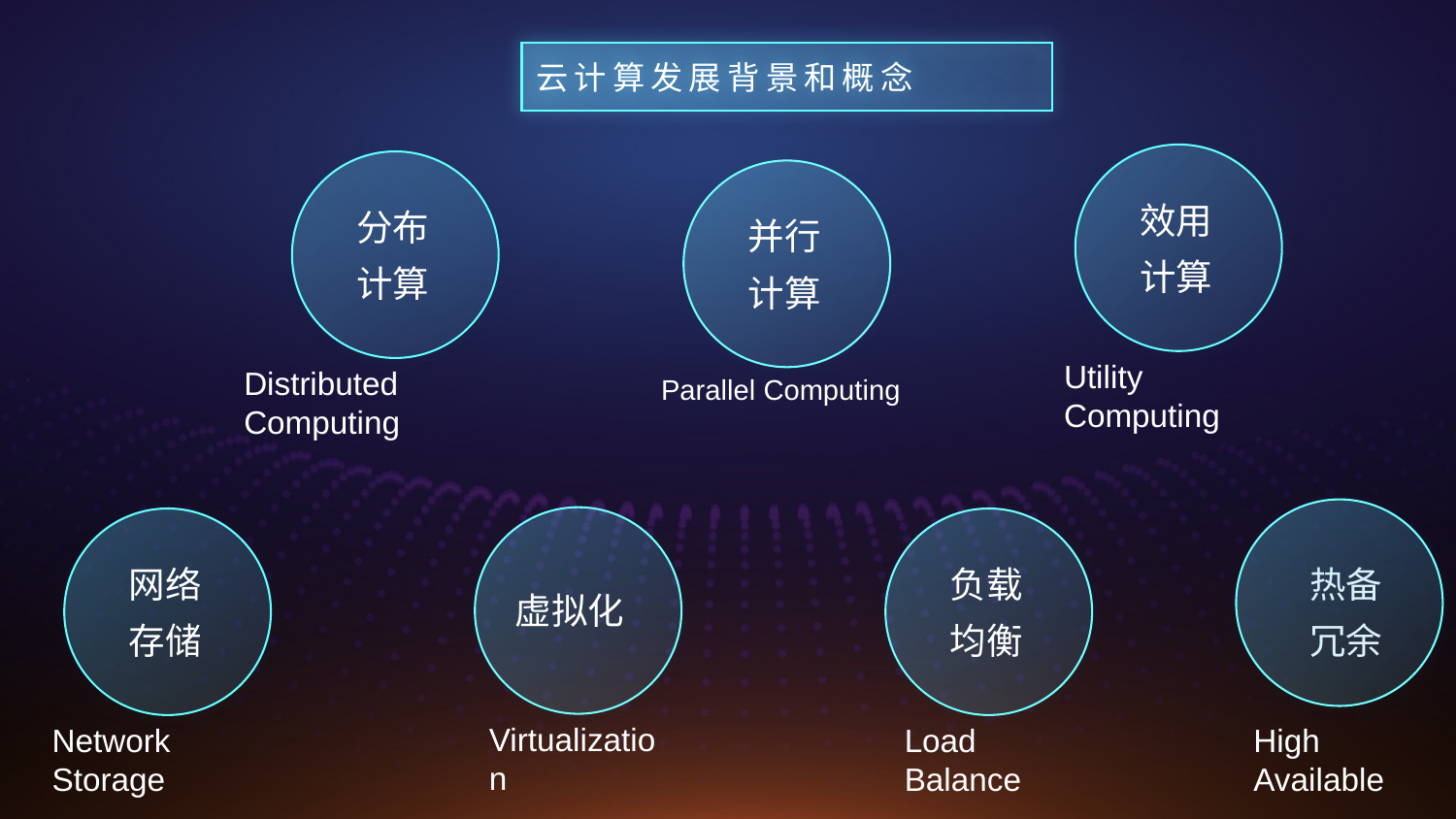

云计算发展背景和概念

效用计算
分布
计算
并行计算
Utility Computing
Distributed Computing
Parallel Computing

网络存储
负载均衡
热备冗余
虚拟化
Virtualization
Network Storage
Load Balance
High Available